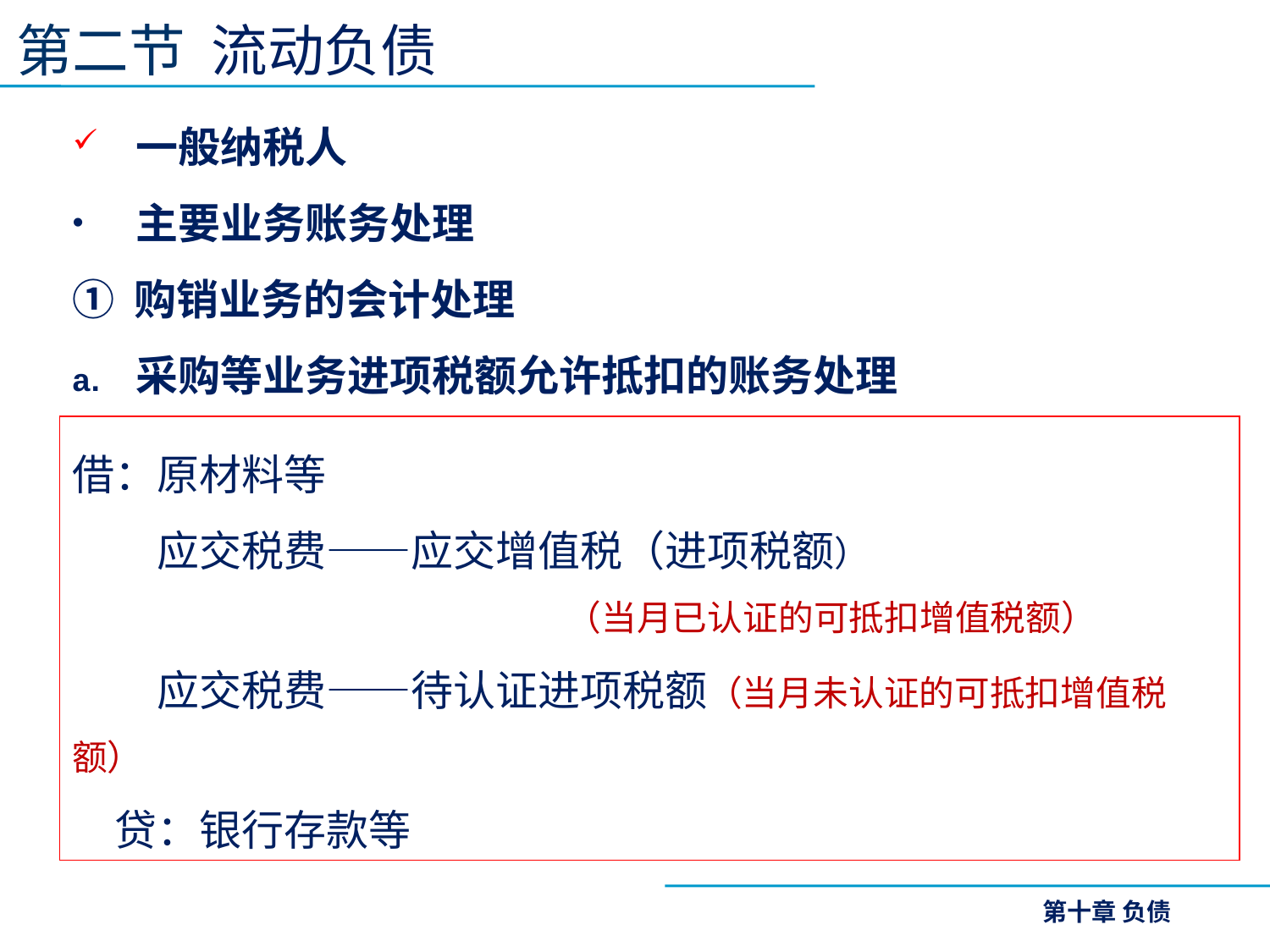

第二节  流动负债
一般纳税人
主要业务账务处理
① 购销业务的会计处理
采购等业务进项税额允许抵扣的账务处理

借：原材料等
　　应交税费——应交增值税（进项税额）
                                                              （当月已认证的可抵扣增值税额）
　　应交税费——待认证进项税额（当月未认证的可抵扣增值税额）
　贷：银行存款等